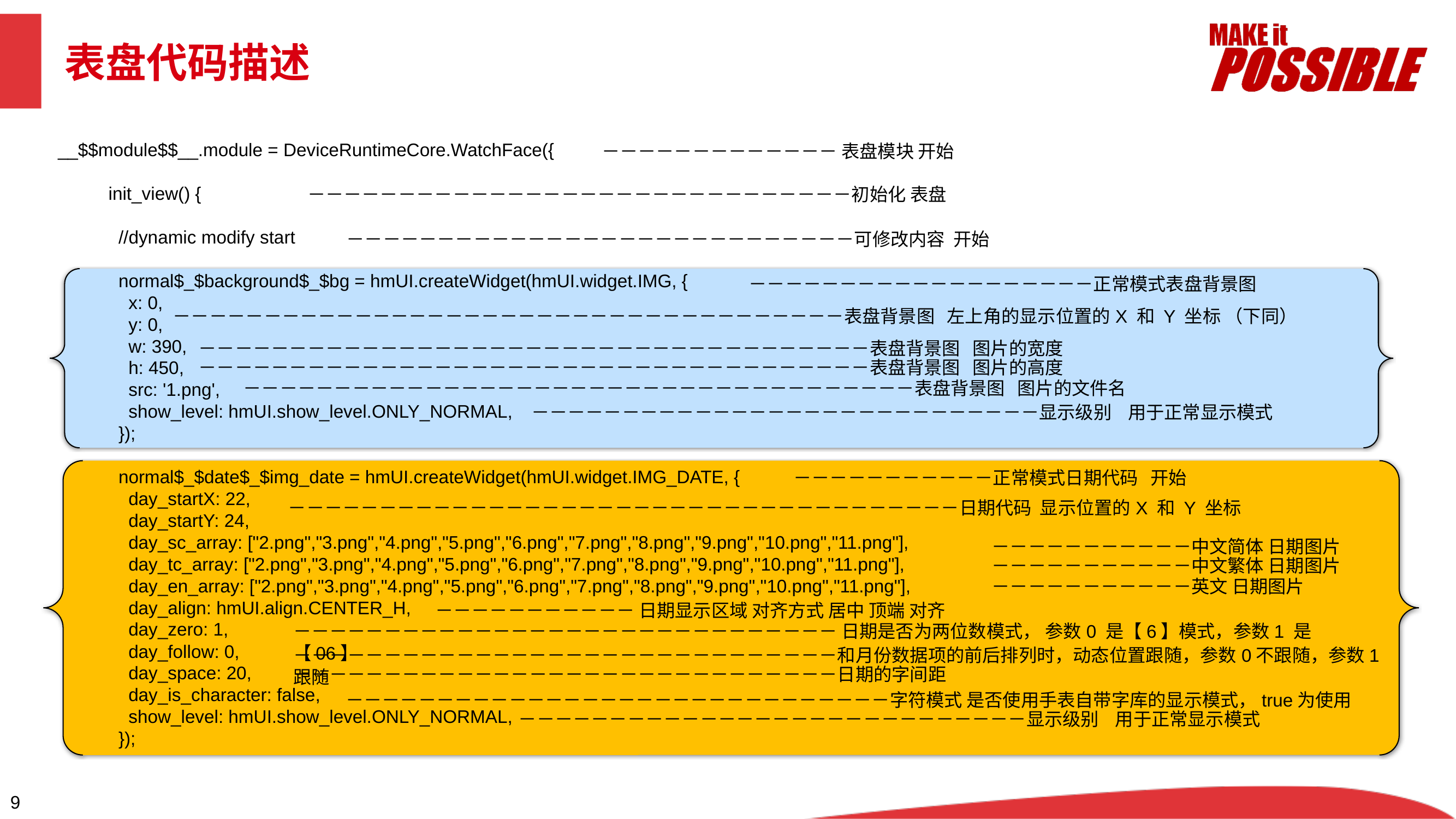

表盘代码描述
__$$module$$__.module = DeviceRuntimeCore.WatchFace({

          init_view() {

            //dynamic modify start

            normal$_$background$_$bg = hmUI.createWidget(hmUI.widget.IMG, {
              x: 0,
              y: 0,
              w: 390,
              h: 450,
              src: '1.png',
              show_level: hmUI.show_level.ONLY_NORMAL,
            });

            normal$_$date$_$img_date = hmUI.createWidget(hmUI.widget.IMG_DATE, {
              day_startX: 22,
              day_startY: 24,
              day_sc_array: ["2.png","3.png","4.png","5.png","6.png","7.png","8.png","9.png","10.png","11.png"],
              day_tc_array: ["2.png","3.png","4.png","5.png","6.png","7.png","8.png","9.png","10.png","11.png"],
              day_en_array: ["2.png","3.png","4.png","5.png","6.png","7.png","8.png","9.png","10.png","11.png"],
              day_align: hmUI.align.CENTER_H,
              day_zero: 1,
              day_follow: 0,
              day_space: 20,
              day_is_character: false,
              show_level: hmUI.show_level.ONLY_NORMAL,
            });
－－－－－－－－－－－－－ 表盘模块 开始
－－－－－－－－－－－－－－－－－－－－－－－－－－－－－－初始化 表盘
－－－－－－－－－－－－－－－－－－－－－－－－－－－－可修改内容  开始

－－－－－－－－－－－－－－－－－－－正常模式表盘背景图
－－－－－－－－－－－－－－－－－－－－－－－－－－－－－－－－－－－－－表盘背景图   左上角的显示位置的X 和 Y 坐标 （下同）
－－－－－－－－－－－－－－－－－－－－－－－－－－－－－－－－－－－－－表盘背景图   图片的宽度
－－－－－－－－－－－－－－－－－－－－－－－－－－－－－－－－－－－－－表盘背景图   图片的高度
－－－－－－－－－－－－－－－－－－－－－－－－－－－－－－－－－－－－－表盘背景图   图片的文件名
－－－－－－－－－－－－－－－－－－－－－－－－－－－－显示级别    用于正常显示模式

－－－－－－－－－－－正常模式日期代码   开始
－－－－－－－－－－－－－－－－－－－－－－－－－－－－－－－－－－－－－日期代码  显示位置的X 和 Y 坐标
－－－－－－－－－－－中文简体 日期图片
－－－－－－－－－－－中文繁体 日期图片
－－－－－－－－－－－英文 日期图片
－－－－－－－－－－－ 日期显示区域 对齐方式 居中 顶端 对齐
－－－－－－－－－－－－－－－－－－－－－－－－－－－－－－ 日期是否为两位数模式， 参数0 是【6】模式，参数1 是【06】
－－－－－－－－－－－－－－－－－－－－－－－－－－－－－－和月份数据项的前后排列时，动态位置跟随，参数0不跟随，参数1跟随
－－－－－－－－－－－－－－－－－－－－－－－－－－－－－－日期的字间距
－－－－－－－－－－－－－－－－－－－－－－－－－－－－－－字符模式 是否使用手表自带字库的显示模式，true为使用
－－－－－－－－－－－－－－－－－－－－－－－－－－－－显示级别    用于正常显示模式